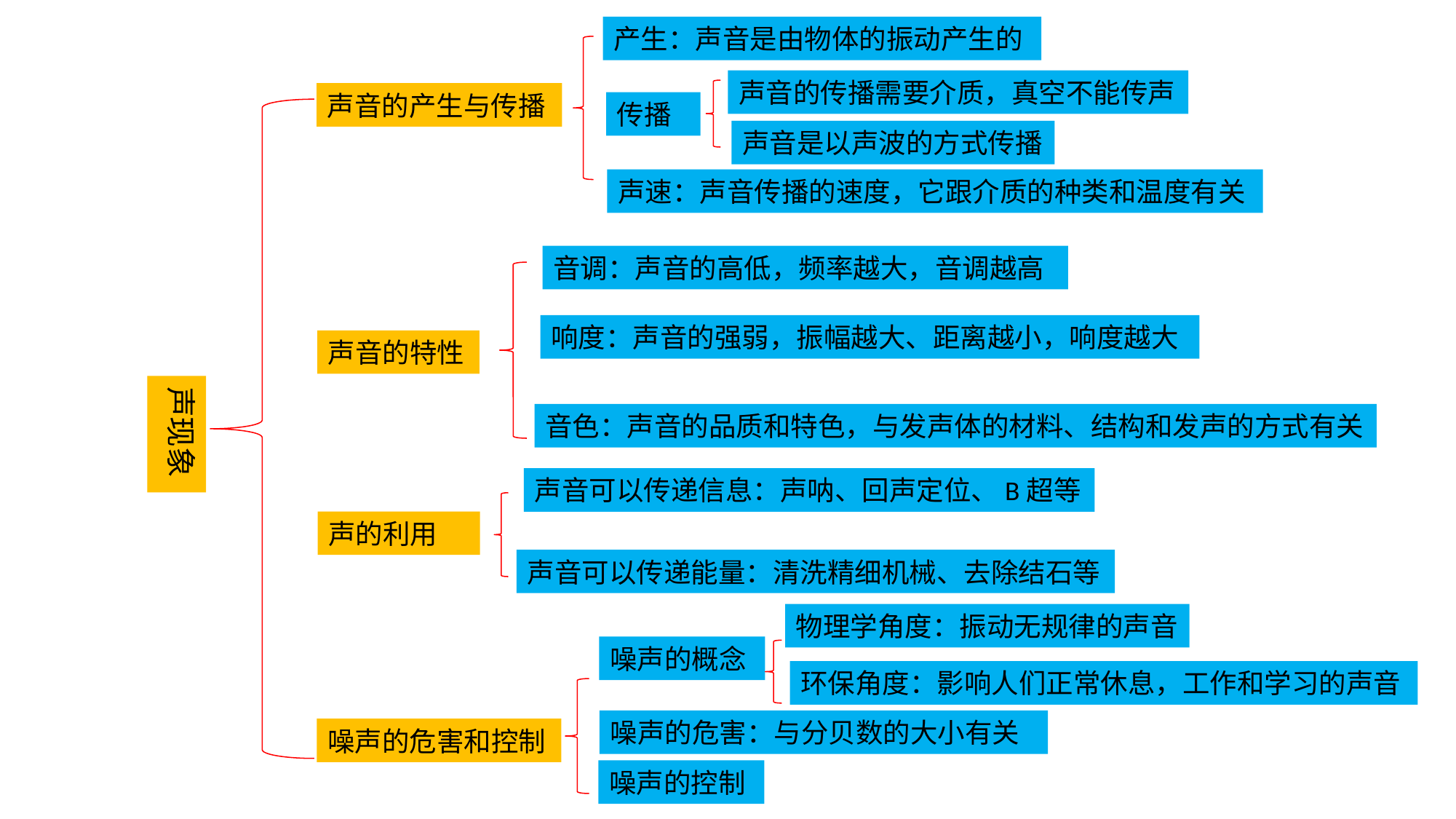

产生：声音是由物体的振动产生的

声音的传播需要介质，真空不能传声

声音的产生与传播
传播

声音是以声波的方式传播
声速：声音传播的速度，它跟介质的种类和温度有关
音调：声音的高低，频率越大，音调越高

响度：声音的强弱，振幅越大、距离越小，响度越大
声音的特性
声现象
音色：声音的品质和特色，与发声体的材料、结构和发声的方式有关
声音可以传递信息：声呐、回声定位、B超等

声的利用
声音可以传递能量：清洗精细机械、去除结石等
物理学角度：振动无规律的声音
噪声的概念

环保角度：影响人们正常休息，工作和学习的声音

噪声的危害：与分贝数的大小有关
噪声的危害和控制
噪声的控制